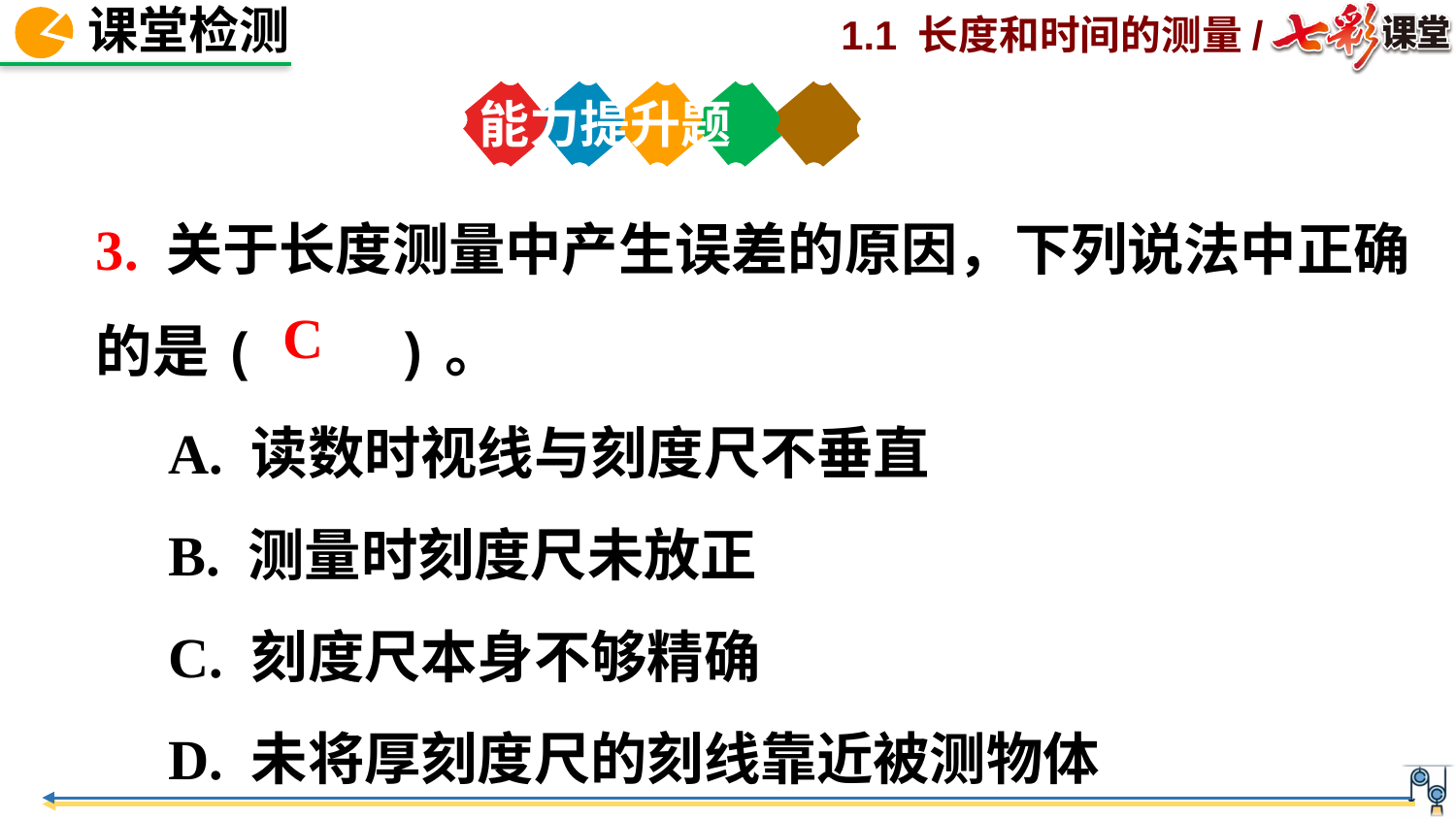

能力提升题

3. 关于长度测量中产生误差的原因，下列说法中正确的是(　　)。
A. 读数时视线与刻度尺不垂直
B. 测量时刻度尺未放正
C. 刻度尺本身不够精确
D. 未将厚刻度尺的刻线靠近被测物体
C